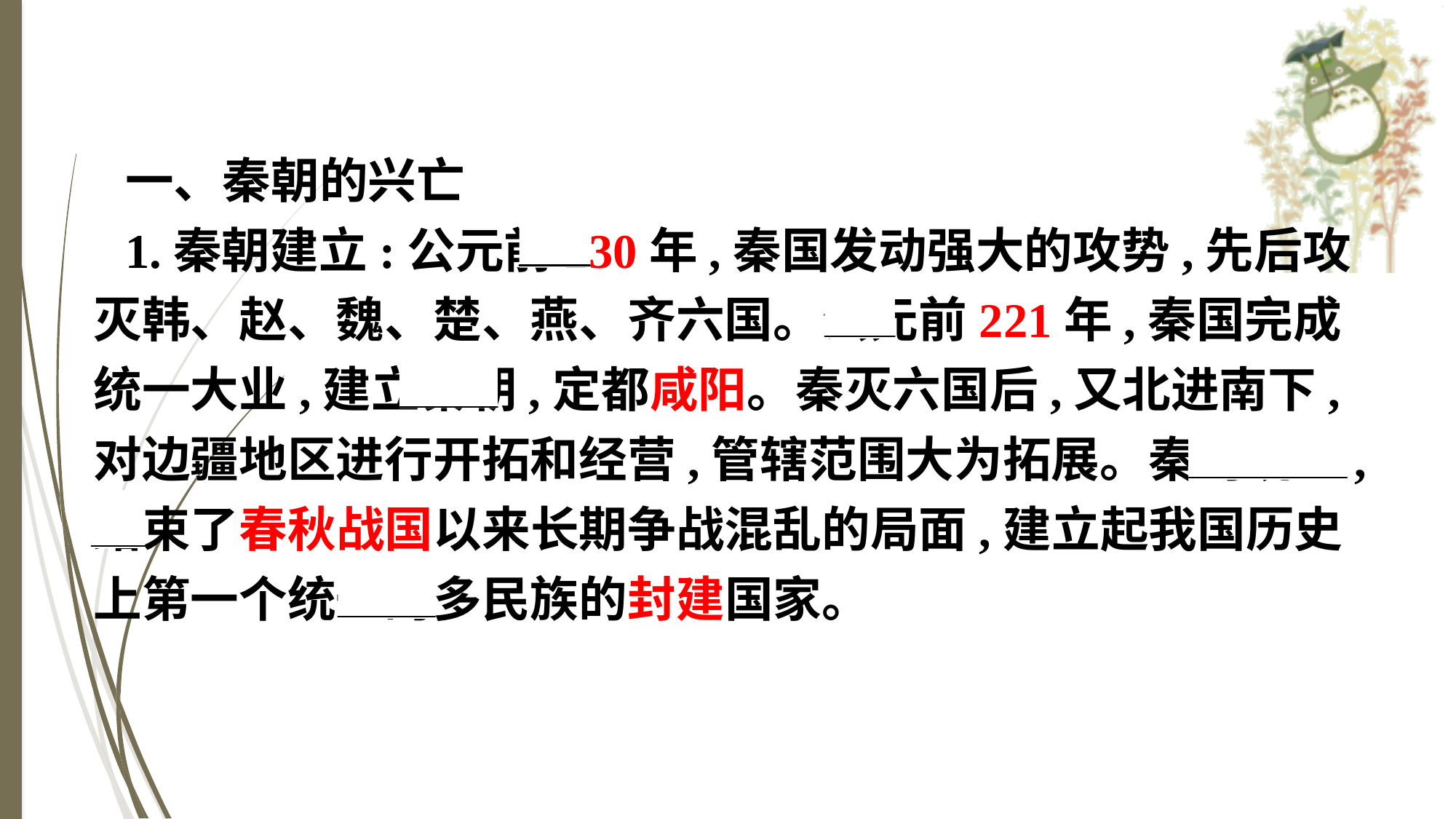

一、秦朝的兴亡
1.秦朝建立:公元前230年,秦国发动强大的攻势,先后攻灭韩、赵、魏、楚、燕、齐六国。公元前221年,秦国完成统一大业,建立秦朝,定都咸阳。秦灭六国后,又北进南下,对边疆地区进行开拓和经营,管辖范围大为拓展。秦的统一,结束了春秋战国以来长期争战混乱的局面,建立起我国历史上第一个统一的多民族的封建国家。